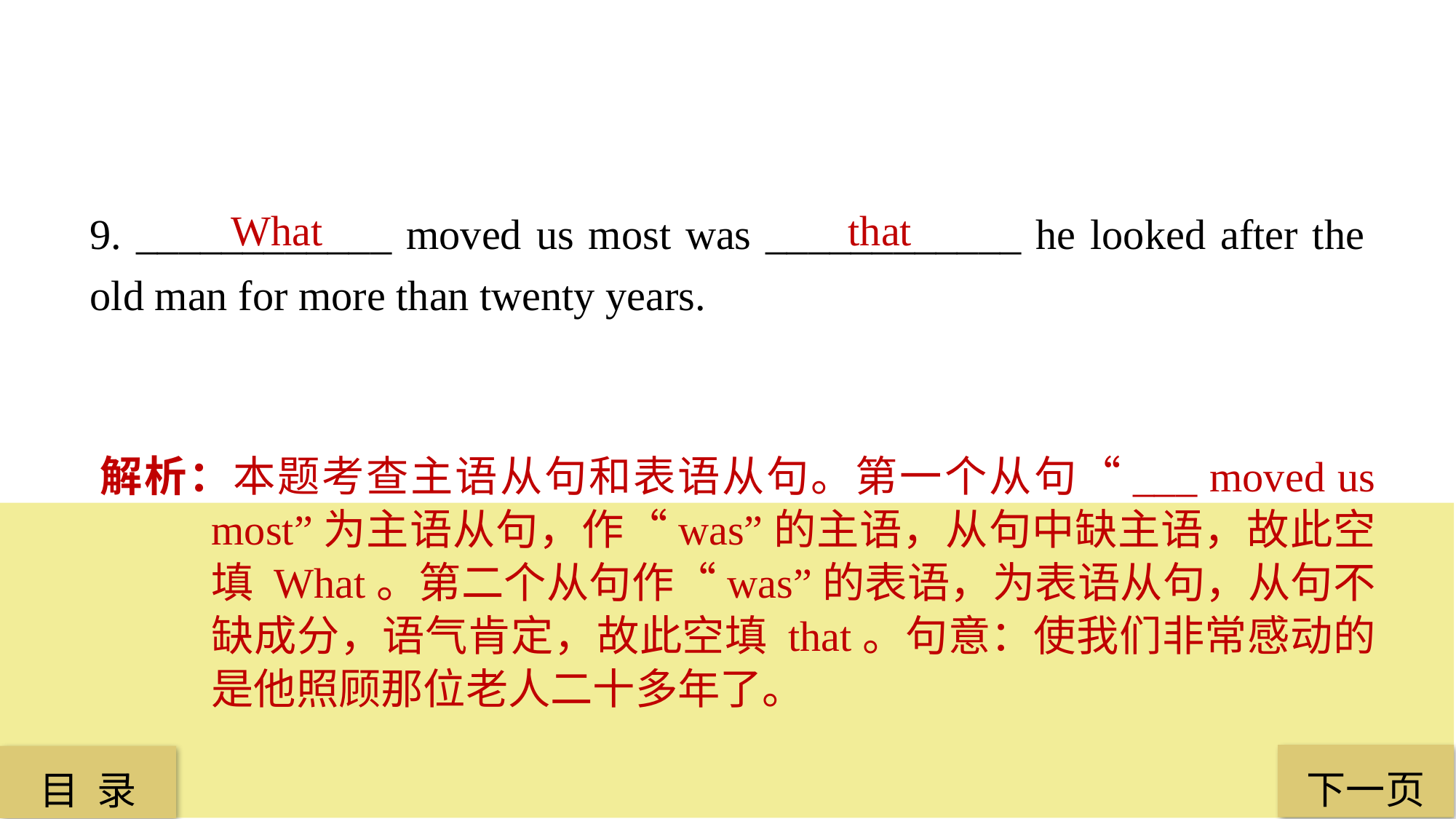

9. ____________ moved us most was ____________ he looked after the old man for more than twenty years.
What
that
解析：本题考查主语从句和表语从句。第一个从句“___ moved us most”为主语从句，作“was”的主语，从句中缺主语，故此空填 What。第二个从句作“was”的表语，为表语从句，从句不缺成分，语气肯定，故此空填 that。句意：使我们非常感动的是他照顾那位老人二十多年了。